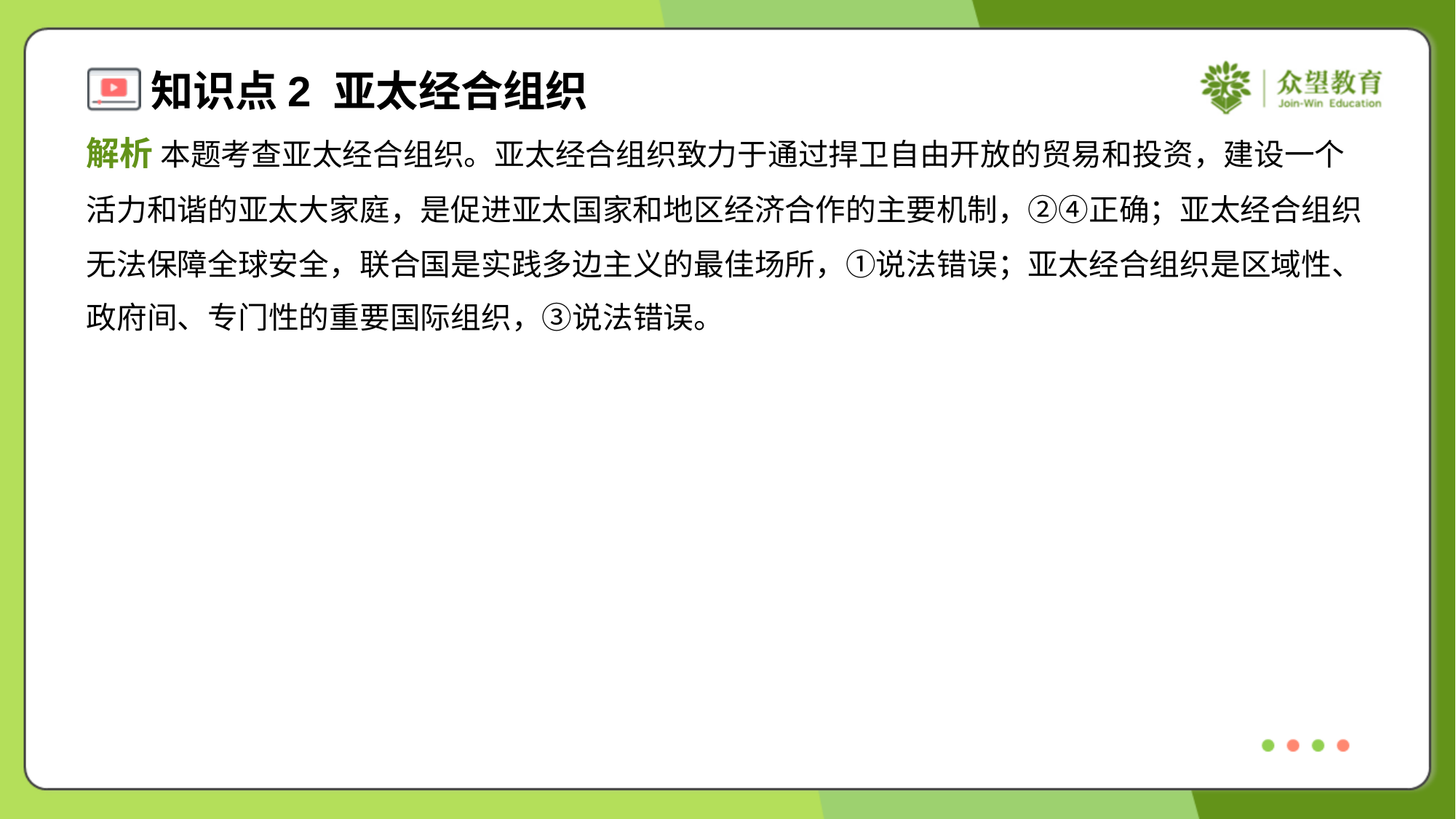

解析 本题考查亚太经合组织。亚太经合组织致力于通过捍卫自由开放的贸易和投资，建设一个
活力和谐的亚太大家庭，是促进亚太国家和地区经济合作的主要机制，②④正确；亚太经合组织
无法保障全球安全，联合国是实践多边主义的最佳场所，①说法错误；亚太经合组织是区域性、
政府间、专门性的重要国际组织，③说法错误。